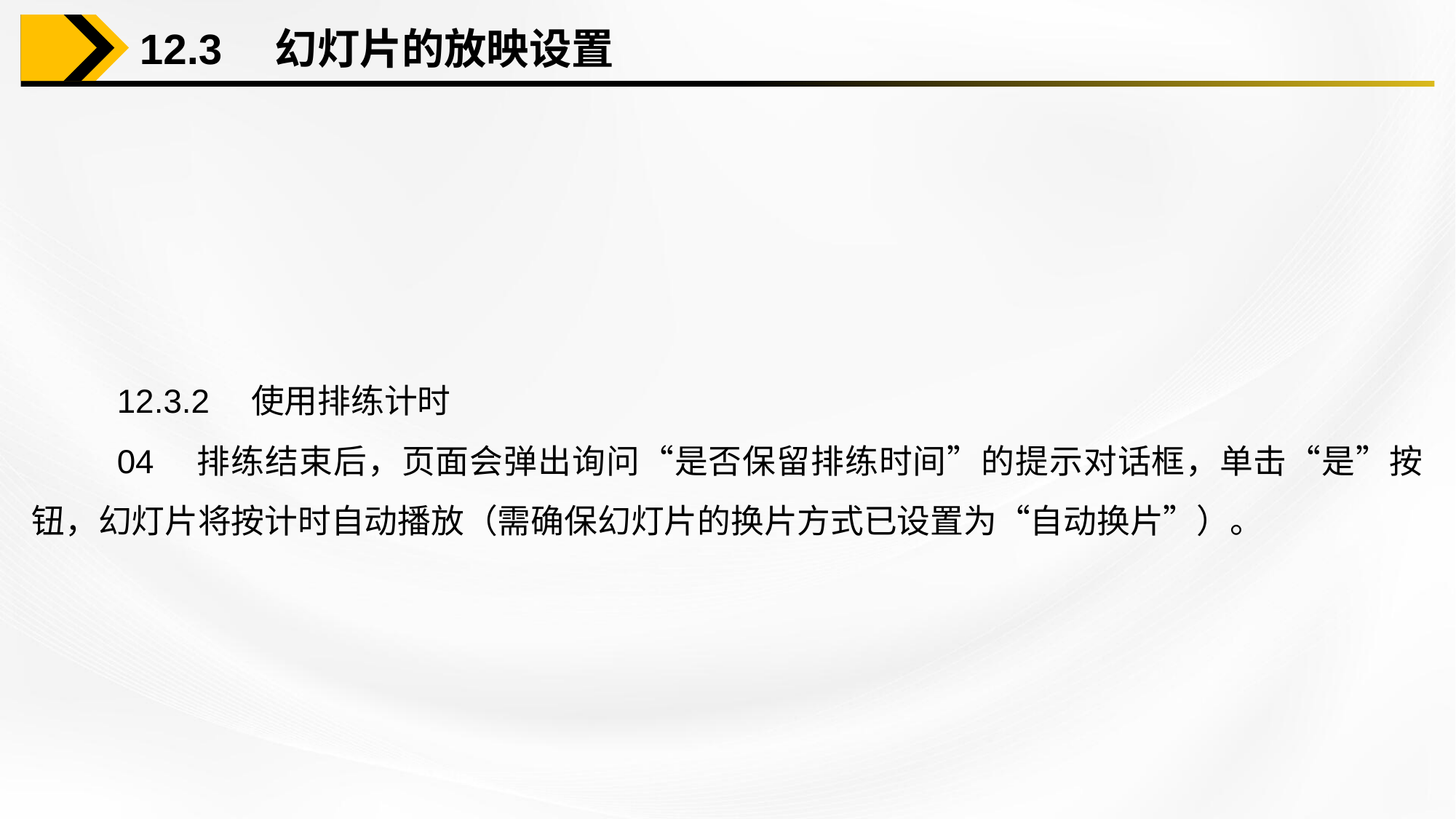

12.3　幻灯片的放映设置
12.3.2　使用排练计时
04　排练结束后，页面会弹出询问“是否保留排练时间”的提示对话框，单击“是”按钮，幻灯片将按计时自动播放（需确保幻灯片的换片方式已设置为“自动换片”）。